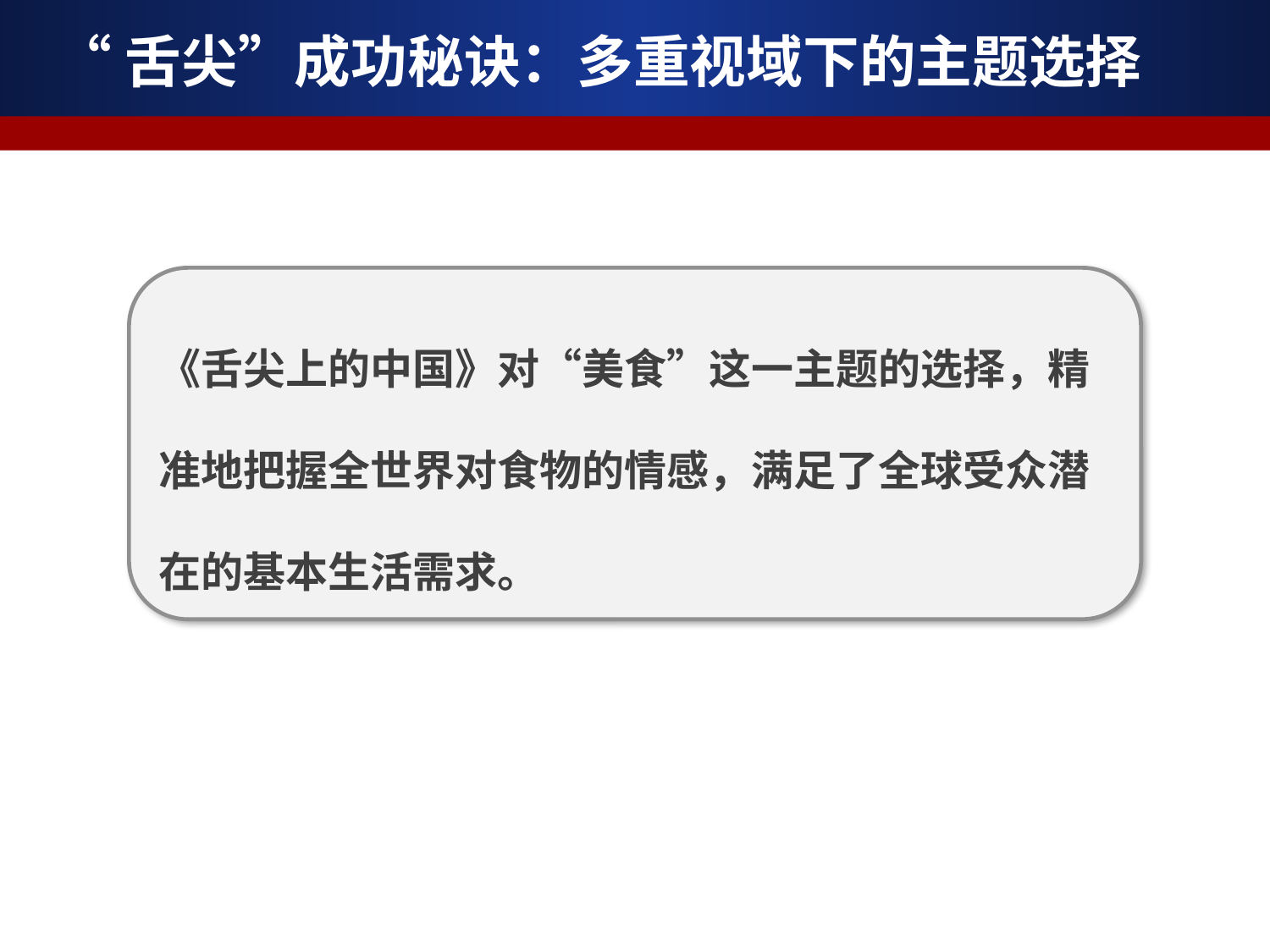

# “舌尖”成功秘诀：多重视域下的主题选择

《舌尖上的中国》对“美食”这一主题的选择，精准地把握全世界对食物的情感，满足了全球受众潜在的基本生活需求。